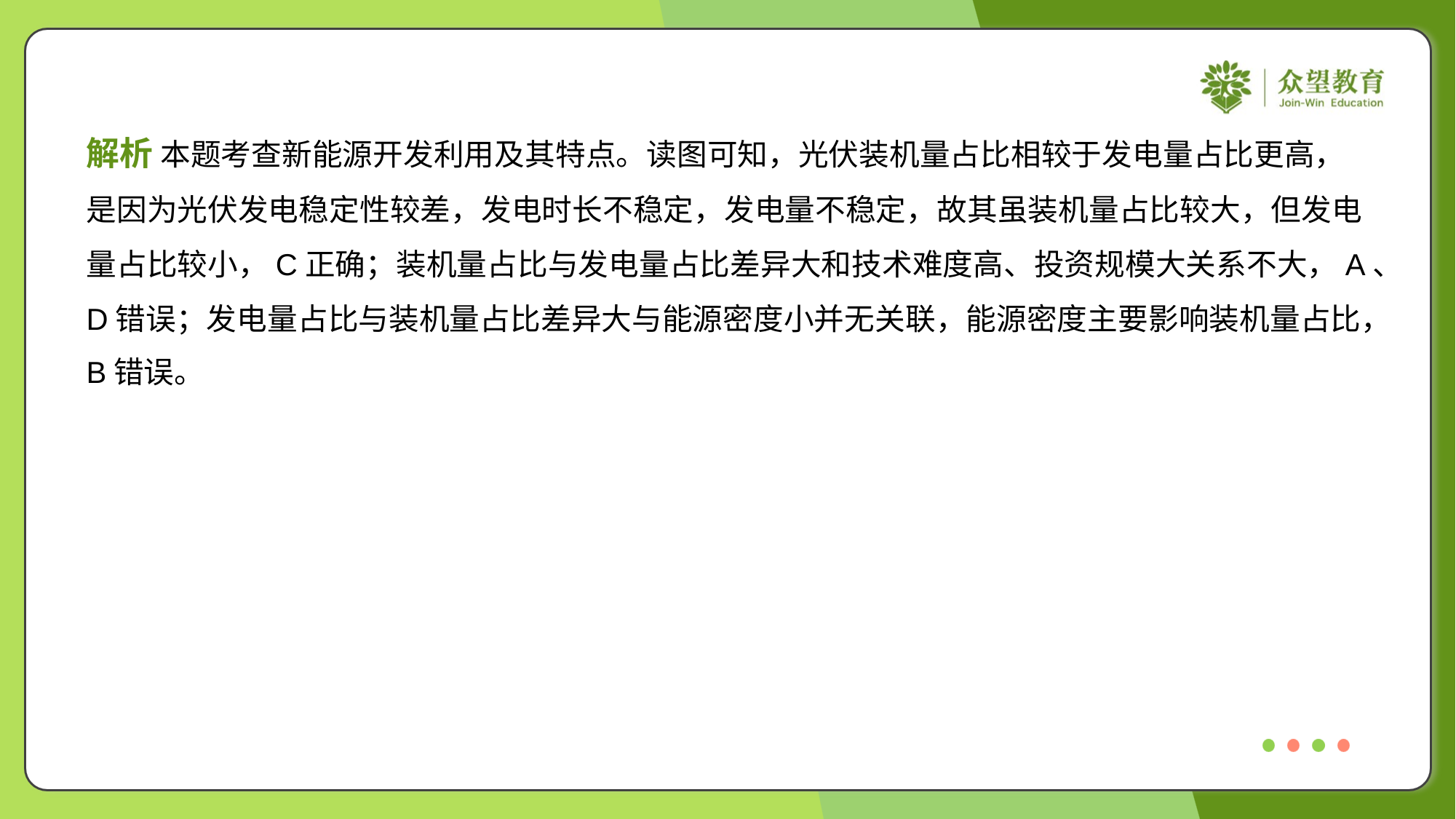

解析 本题考查新能源开发利用及其特点。读图可知，光伏装机量占比相较于发电量占比更高，
是因为光伏发电稳定性较差，发电时长不稳定，发电量不稳定，故其虽装机量占比较大，但发电
量占比较小，C正确；装机量占比与发电量占比差异大和技术难度高、投资规模大关系不大，A、
D错误；发电量占比与装机量占比差异大与能源密度小并无关联，能源密度主要影响装机量占比，
B错误。